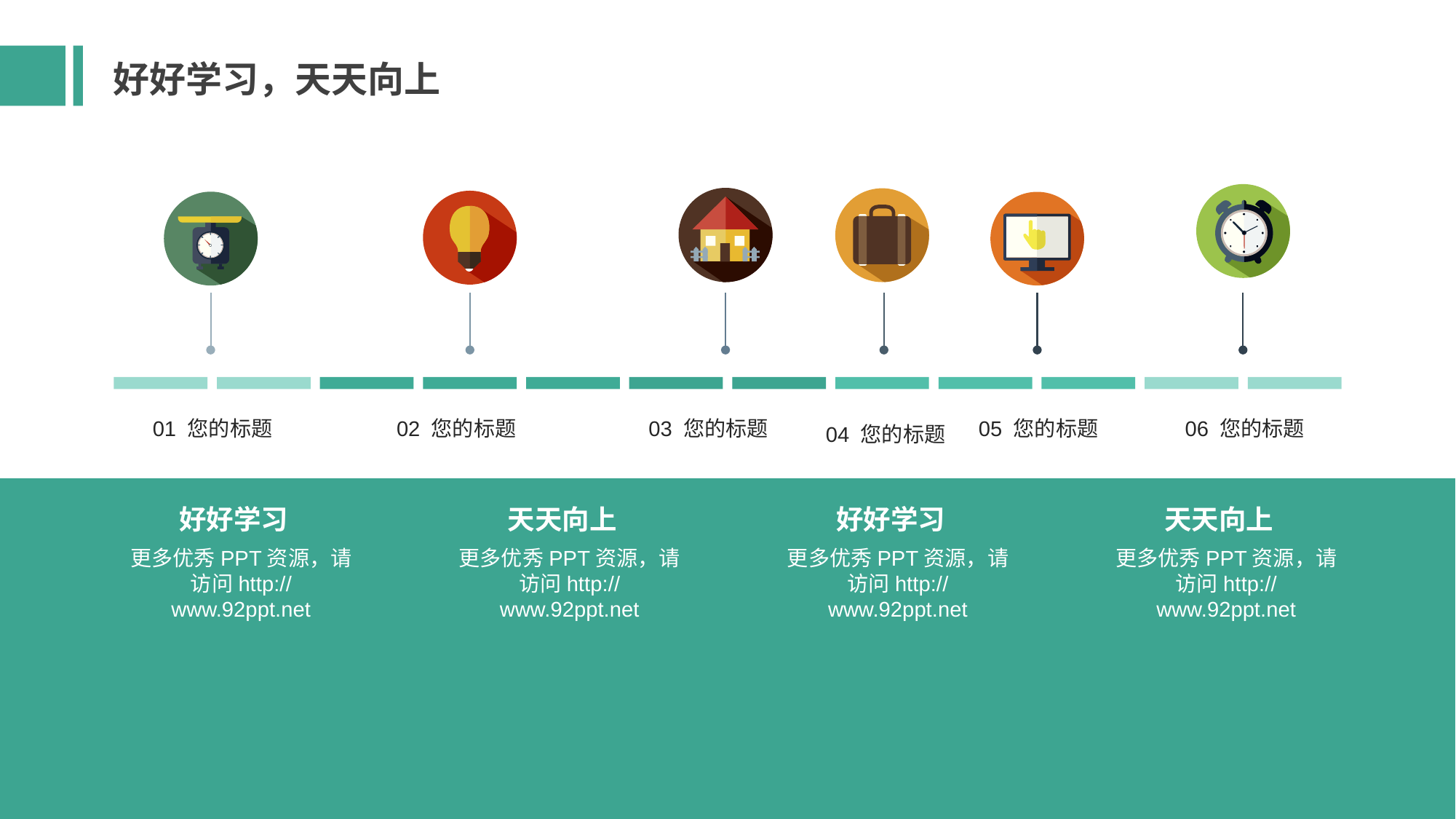

好好学习，天天向上

01 您的标题
02 您的标题
03 您的标题
05 您的标题
06 您的标题
04 您的标题

好好学习
更多优秀PPT资源，请访问http://www.92ppt.net
天天向上
更多优秀PPT资源，请访问http://www.92ppt.net
好好学习
更多优秀PPT资源，请访问http://www.92ppt.net
天天向上
更多优秀PPT资源，请访问http://www.92ppt.net